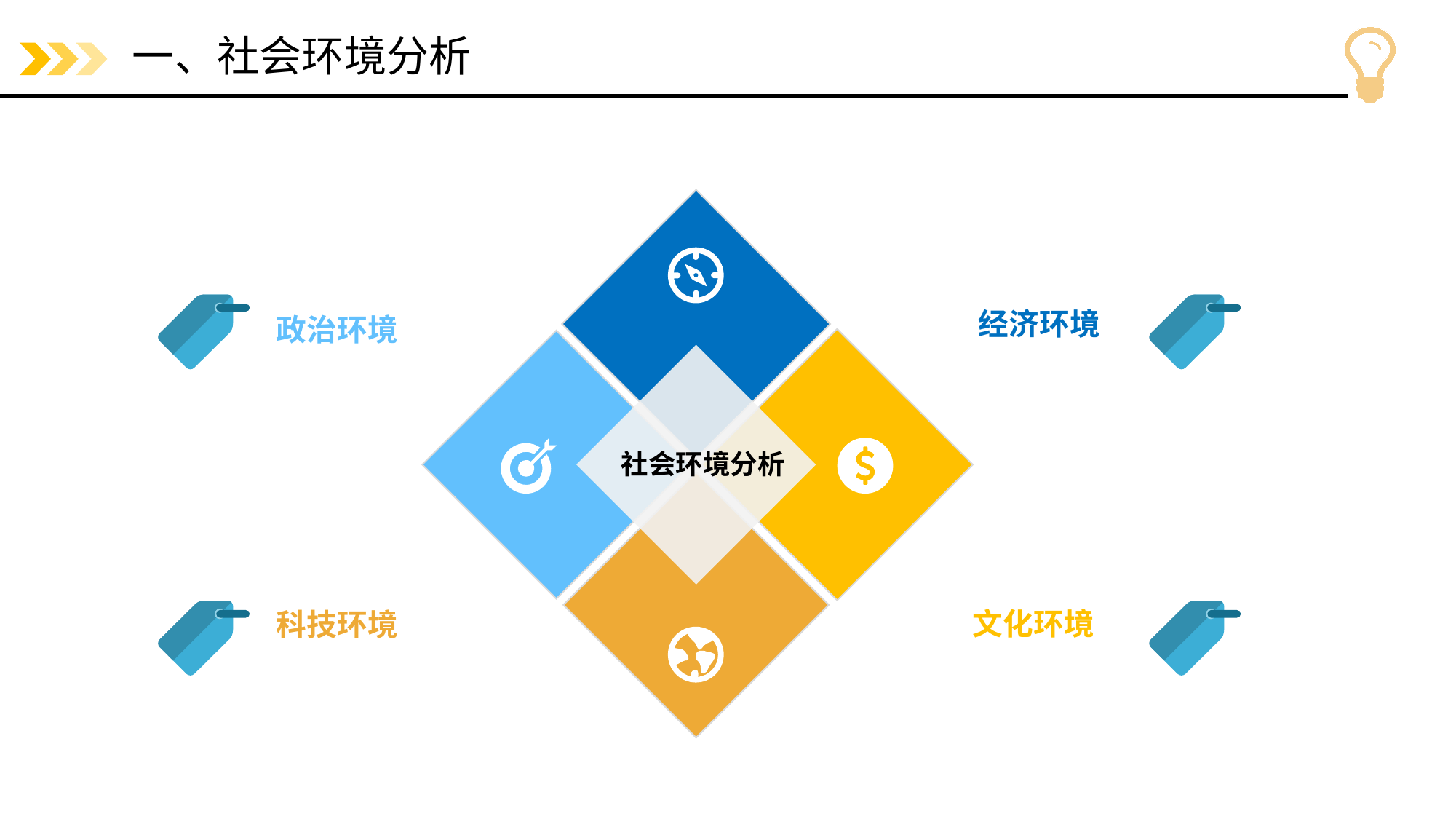

18
# 一、社会环境分析

经济环境
政治环境

文化环境
科技环境

社会环境分析